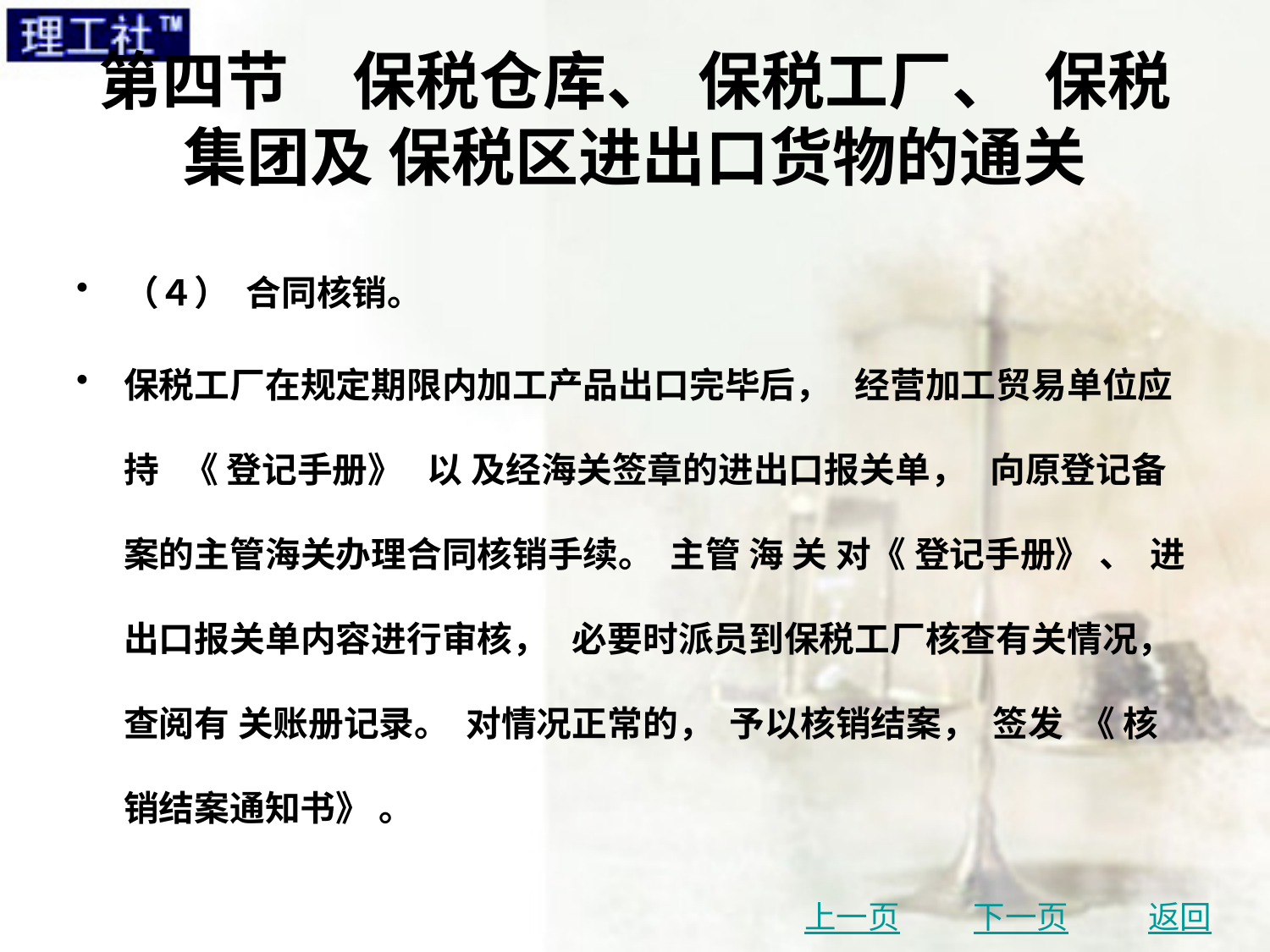

# 第四节　保税仓库、  保税工厂、  保税集团及 保税区进出口货物的通关
（４）  合同核销。
保税工厂在规定期限内加工产品出口完毕后，   经营加工贸易单位应持   《 登记手册》   以 及经海关签章的进出口报关单，   向原登记备案的主管海关办理合同核销手续。  主管 海 关 对《 登记手册》 、  进出口报关单内容进行审核，   必要时派员到保税工厂核查有关情况，  查阅有 关账册记录。  对情况正常的，  予以核销结案，  签发  《 核销结案通知书》 。
上一页
下一页
返回